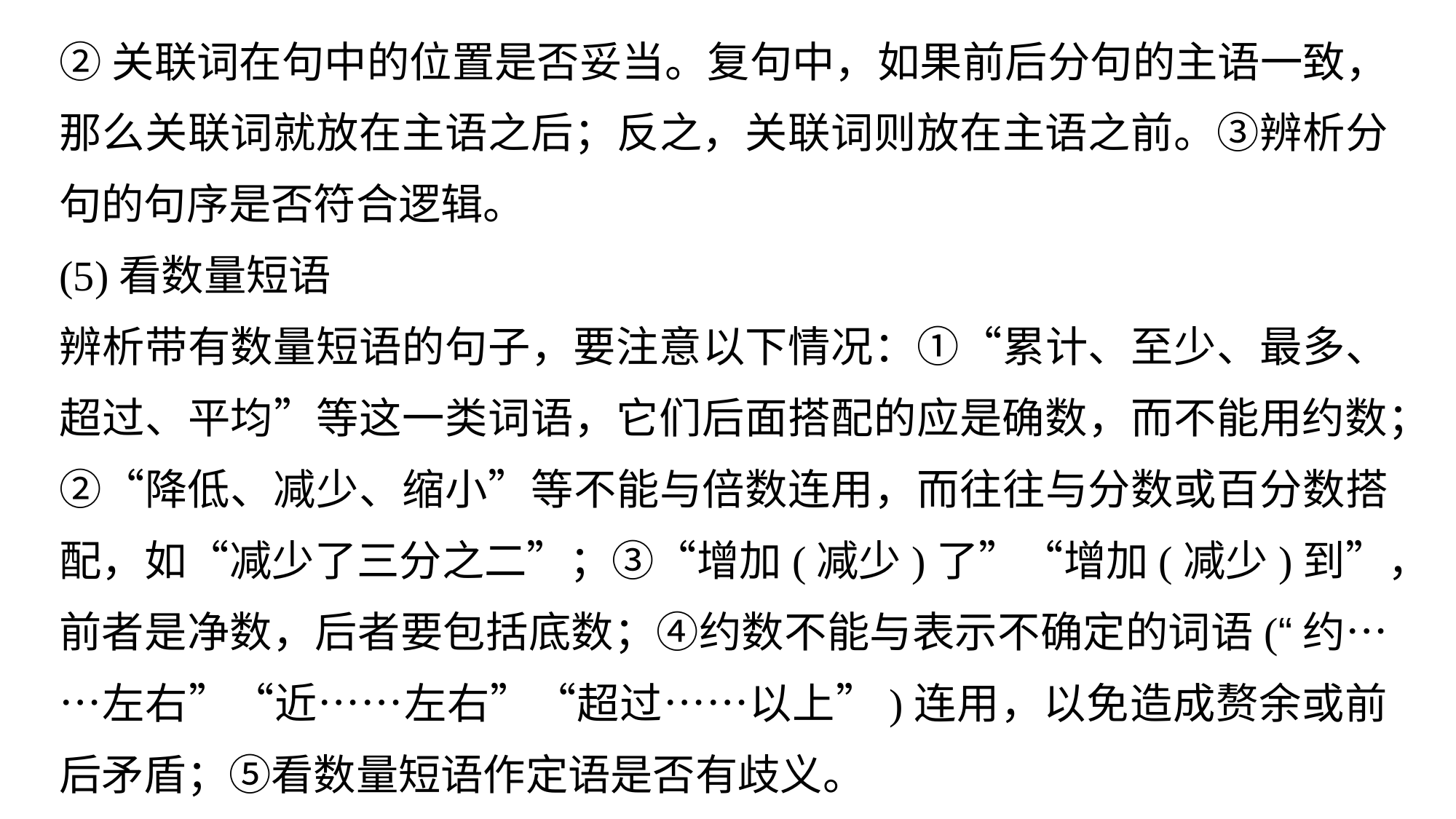

②关联词在句中的位置是否妥当。复句中，如果前后分句的主语一致，那么关联词就放在主语之后；反之，关联词则放在主语之前。③辨析分句的句序是否符合逻辑。
(5)看数量短语
辨析带有数量短语的句子，要注意以下情况：①“累计、至少、最多、超过、平均”等这一类词语，它们后面搭配的应是确数，而不能用约数；②“降低、减少、缩小”等不能与倍数连用，而往往与分数或百分数搭配，如“减少了三分之二”；③“增加(减少)了”“增加(减少)到”，前者是净数，后者要包括底数；④约数不能与表示不确定的词语(“约……左右”“近……左右”“超过……以上”)连用，以免造成赘余或前后矛盾；⑤看数量短语作定语是否有歧义。